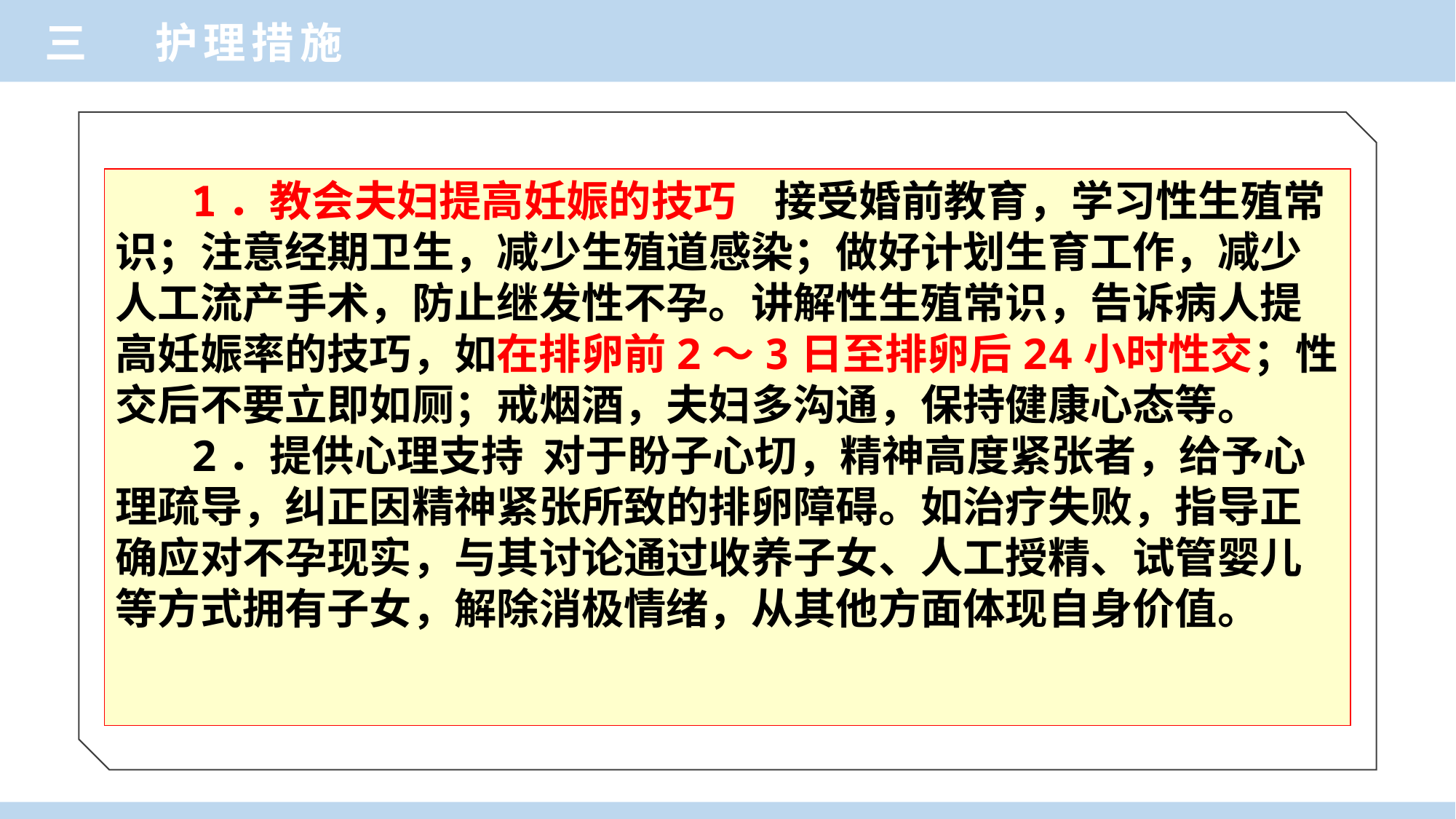

三    护理措施

   1．教会夫妇提高妊娠的技巧    接受婚前教育，学习性生殖常识；注意经期卫生，减少生殖道感染；做好计划生育工作，减少人工流产手术，防止继发性不孕。讲解性生殖常识，告诉病人提高妊娠率的技巧，如在排卵前2～3日至排卵后24小时性交；性交后不要立即如厕；戒烟酒，夫妇多沟通，保持健康心态等。
   2．提供心理支持  对于盼子心切，精神高度紧张者，给予心理疏导，纠正因精神紧张所致的排卵障碍。如治疗失败，指导正确应对不孕现实，与其讨论通过收养子女、人工授精、试管婴儿等方式拥有子女，解除消极情绪，从其他方面体现自身价值。